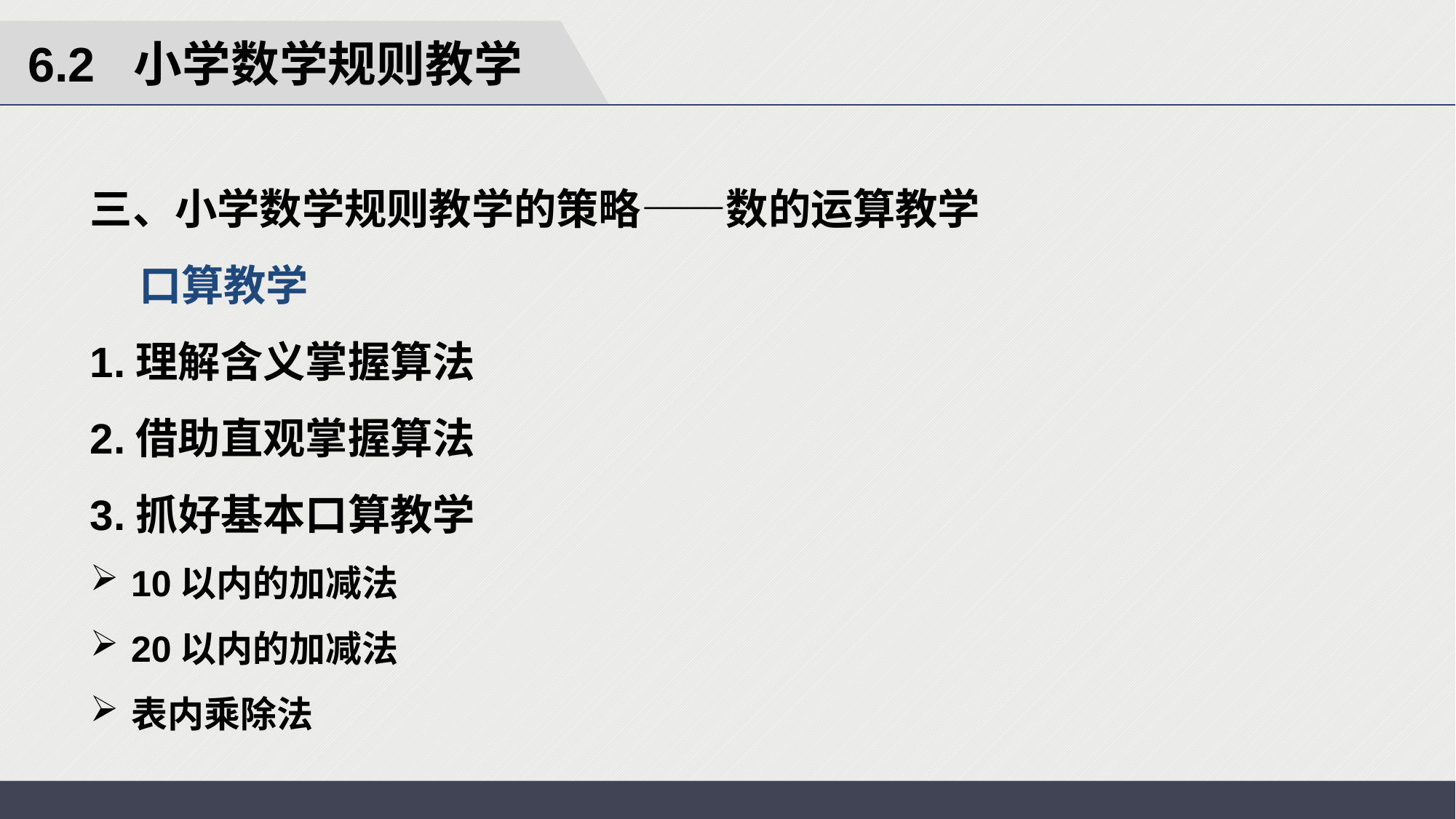

6.2  小学数学规则教学
三、小学数学规则教学的策略——数的运算教学
    口算教学
1.理解含义掌握算法
2.借助直观掌握算法
3.抓好基本口算教学
10以内的加减法
20以内的加减法
表内乘除法